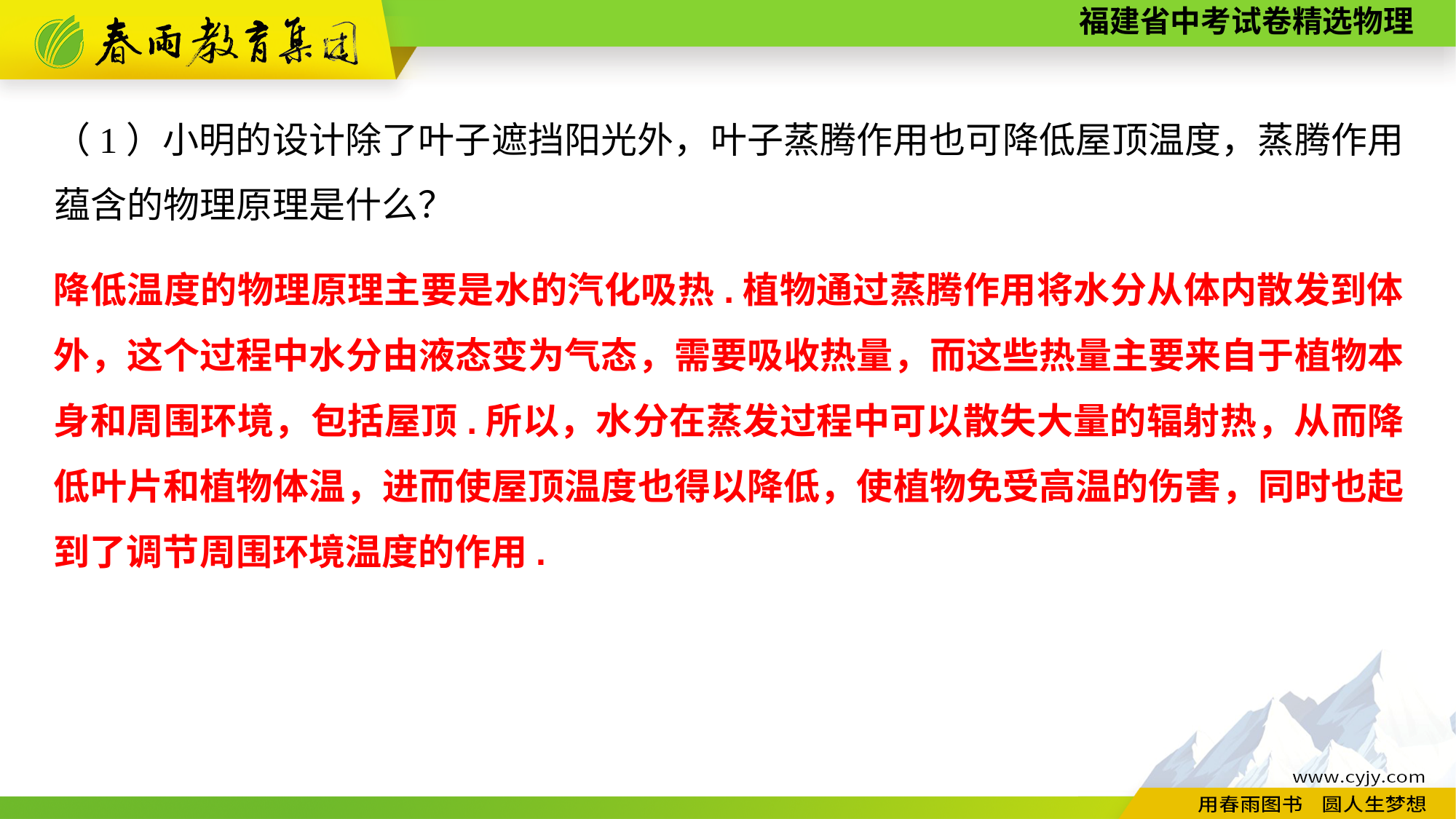

（1）小明的设计除了叶子遮挡阳光外，叶子蒸腾作用也可降低屋顶温度，蒸腾作用蕴含的物理原理是什么？
降低温度的物理原理主要是水的汽化吸热.植物通过蒸腾作用将水分从体内散发到体外，这个过程中水分由液态变为气态，需要吸收热量，而这些热量主要来自于植物本身和周围环境，包括屋顶.所以，水分在蒸发过程中可以散失大量的辐射热，从而降低叶片和植物体温，进而使屋顶温度也得以降低，使植物免受高温的伤害，同时也起到了调节周围环境温度的作用.